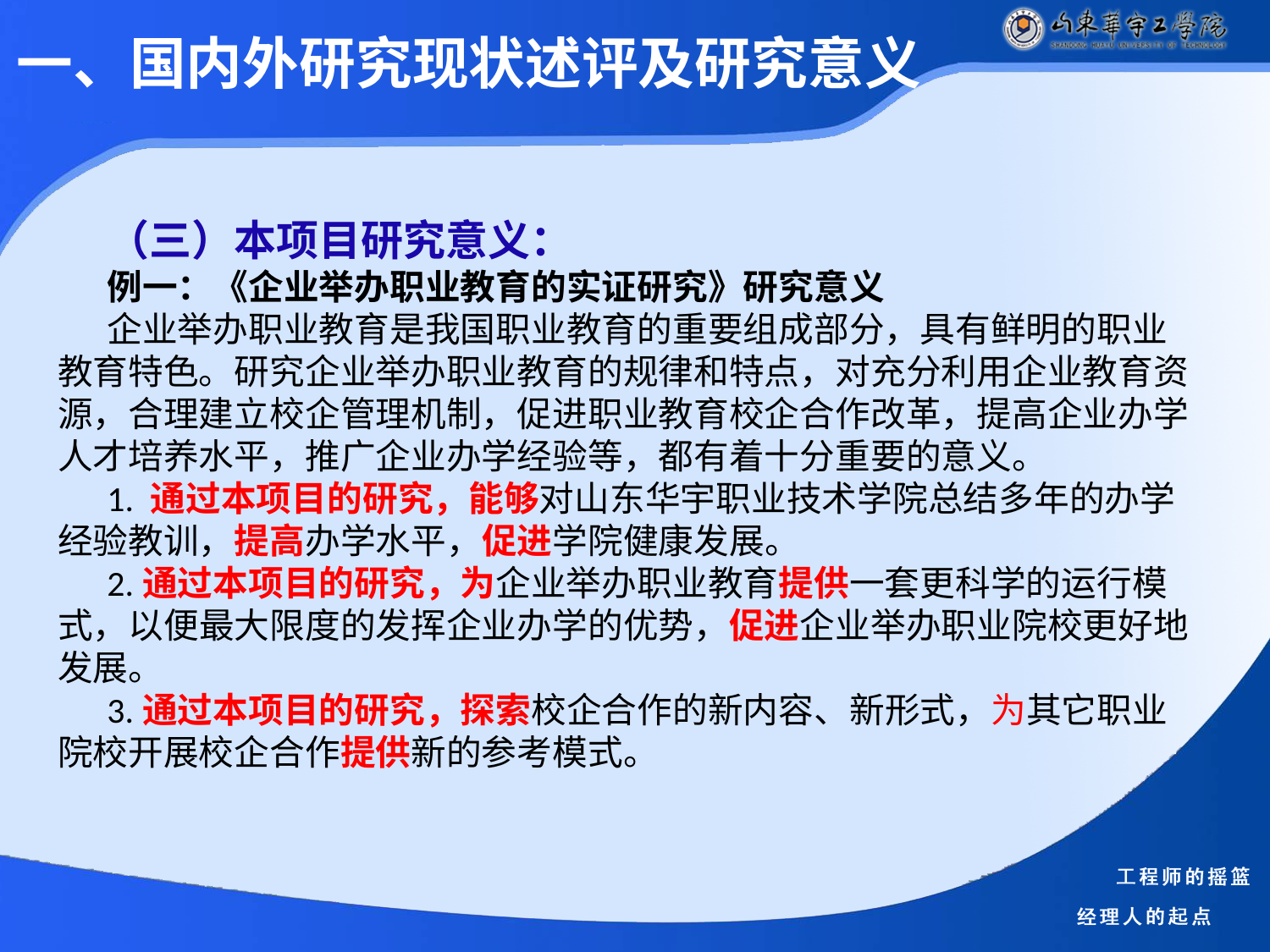

一、国内外研究现状述评及研究意义
（三）本项目研究意义：
例一：《企业举办职业教育的实证研究》研究意义
企业举办职业教育是我国职业教育的重要组成部分，具有鲜明的职业教育特色。研究企业举办职业教育的规律和特点，对充分利用企业教育资源，合理建立校企管理机制，促进职业教育校企合作改革，提高企业办学人才培养水平，推广企业办学经验等，都有着十分重要的意义。
1. 通过本项目的研究，能够对山东华宇职业技术学院总结多年的办学经验教训，提高办学水平，促进学院健康发展。
2.通过本项目的研究，为企业举办职业教育提供一套更科学的运行模式，以便最大限度的发挥企业办学的优势，促进企业举办职业院校更好地发展。
3.通过本项目的研究，探索校企合作的新内容、新形式，为其它职业院校开展校企合作提供新的参考模式。